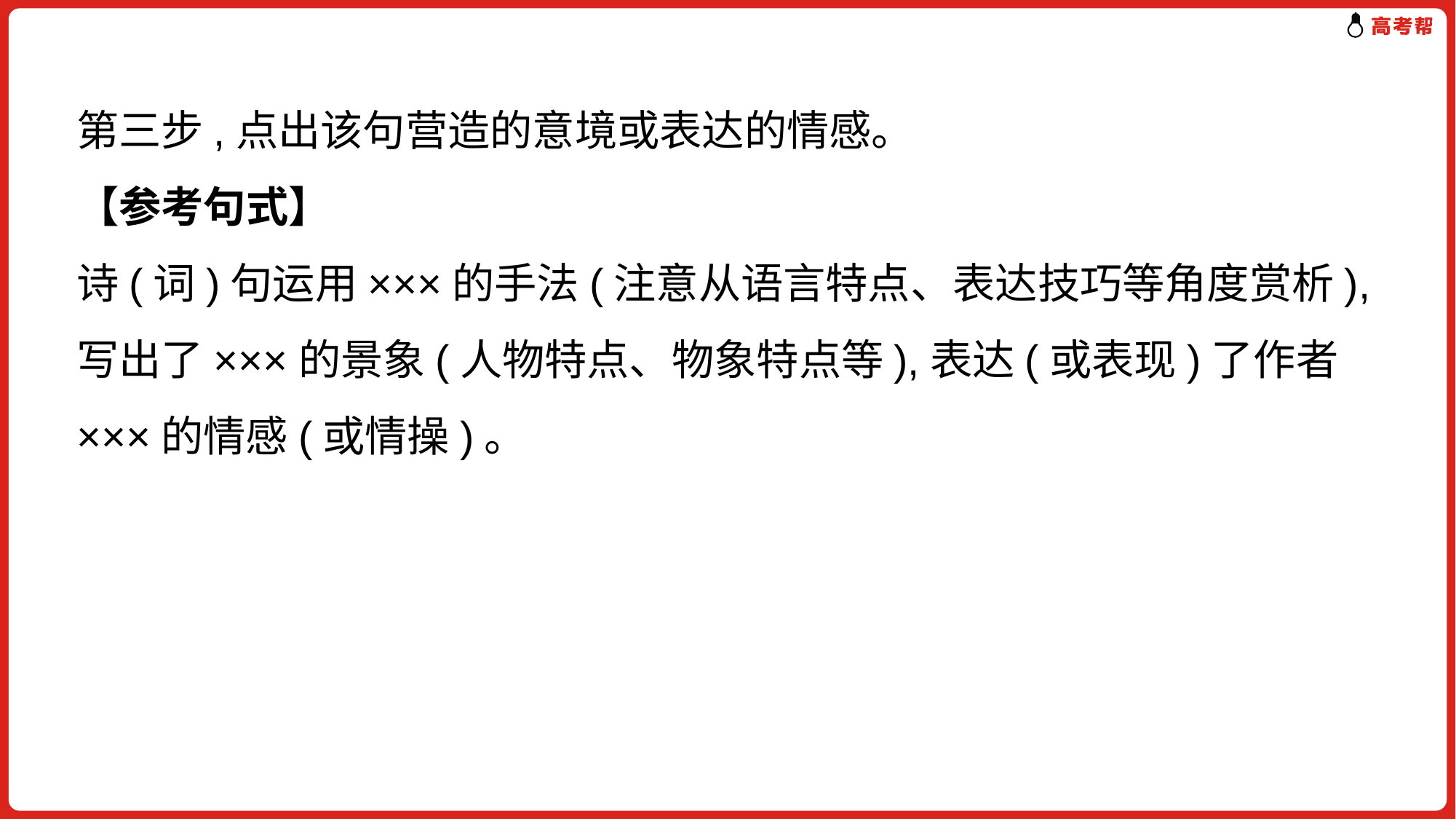

第三步,点出该句营造的意境或表达的情感。
【参考句式】
诗(词)句运用×××的手法(注意从语言特点、表达技巧等角度赏析),写出了×××的景象(人物特点、物象特点等),表达(或表现)了作者×××的情感(或情操)。